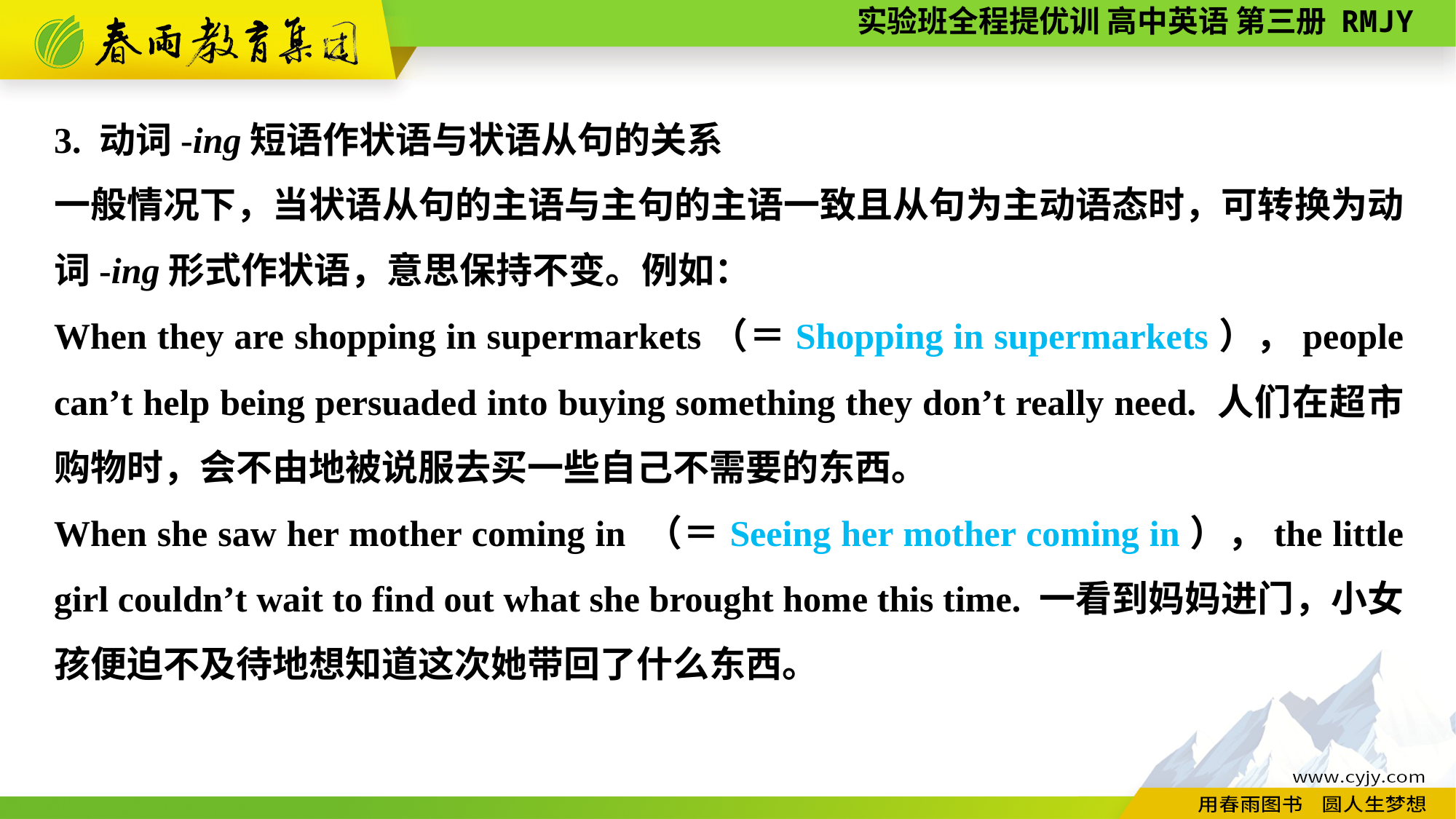

3. 动词-ing短语作状语与状语从句的关系
一般情况下，当状语从句的主语与主句的主语一致且从句为主动语态时，可转换为动词-ing形式作状语，意思保持不变。例如：
When they are shopping in supermarkets（＝Shopping in supermarkets），people can’t help being persuaded into buying something they don’t really need. 人们在超市购物时，会不由地被说服去买一些自己不需要的东西。
When she saw her mother coming in （＝Seeing her mother coming in），the little girl couldn’t wait to find out what she brought home this time. 一看到妈妈进门，小女孩便迫不及待地想知道这次她带回了什么东西。